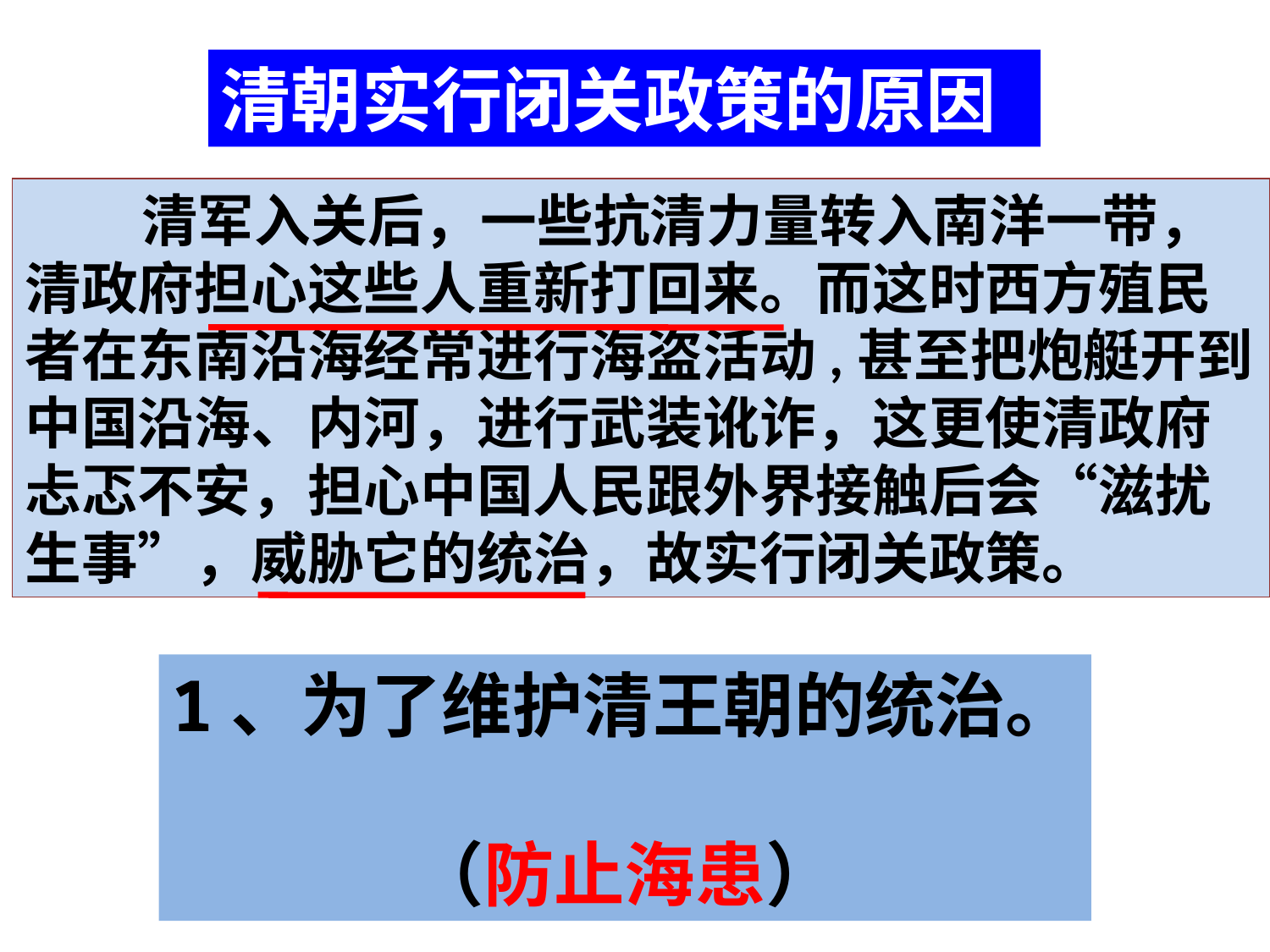

清朝实行闭关政策的原因
        清军入关后，一些抗清力量转入南洋一带，清政府担心这些人重新打回来。而这时西方殖民者在东南沿海经常进行海盗活动,甚至把炮艇开到中国沿海、内河，进行武装讹诈，这更使清政府忐忑不安，担心中国人民跟外界接触后会“滋扰生事”，威胁它的统治，故实行闭关政策。
1、为了维护清王朝的统治。
              （防止海患）